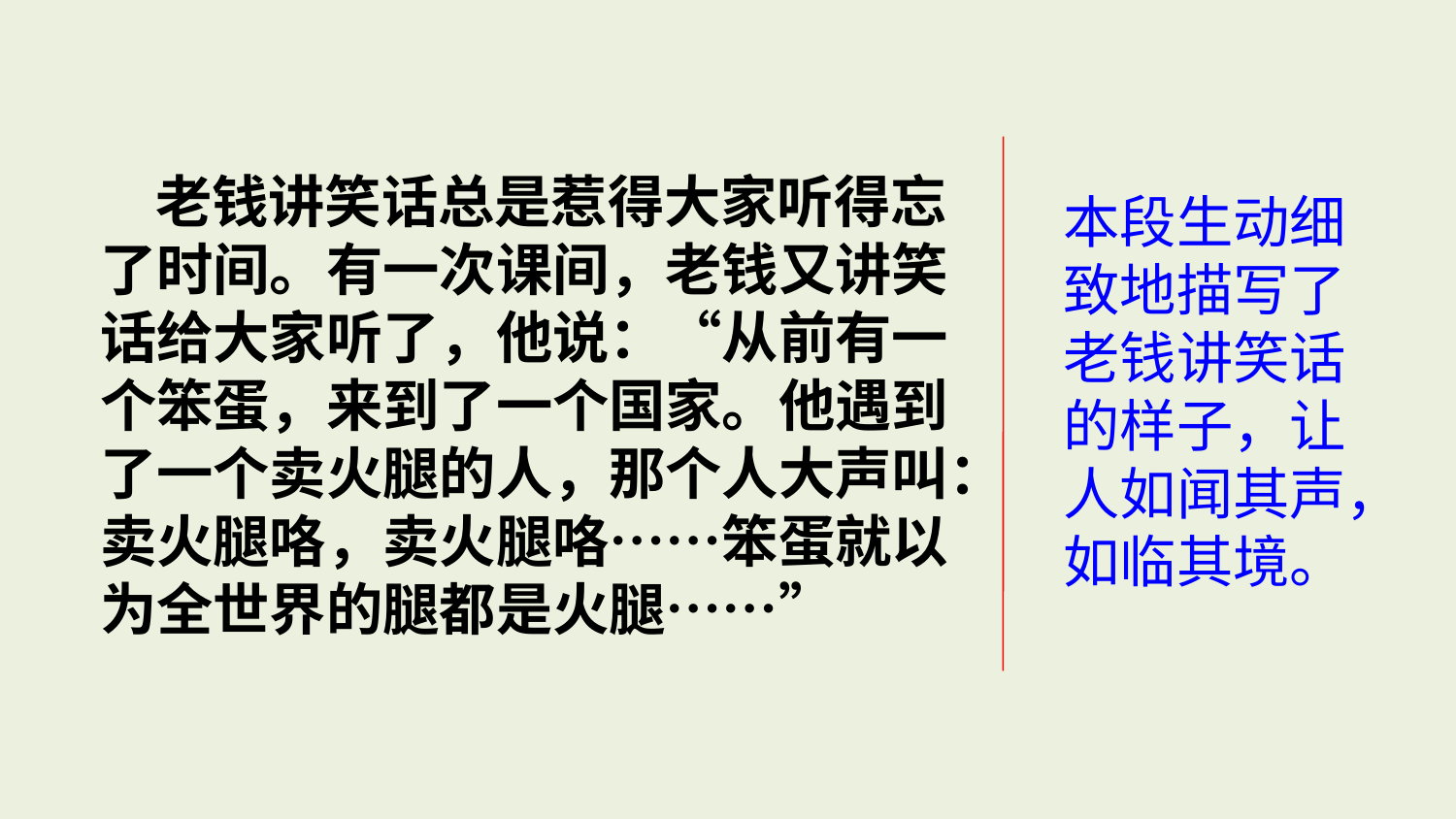

老钱讲笑话总是惹得大家听得忘了时间。有一次课间，老钱又讲笑话给大家听了，他说：“从前有一个笨蛋，来到了一个国家。他遇到了一个卖火腿的人，那个人大声叫：卖火腿咯，卖火腿咯……笨蛋就以为全世界的腿都是火腿……”
本段生动细致地描写了老钱讲笑话的样子，让人如闻其声，如临其境。